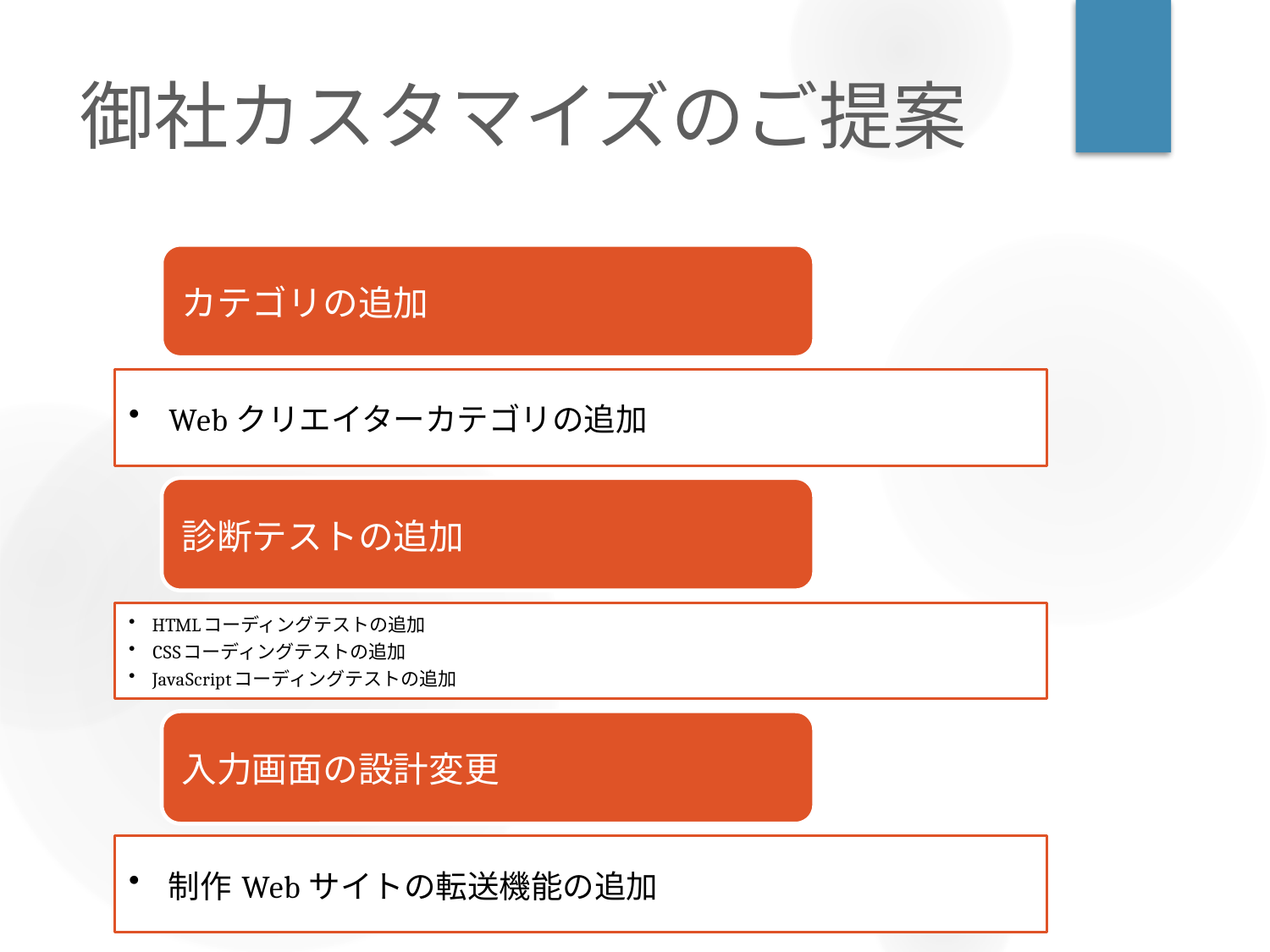

# 御社カスタマイズのご提案
カテゴリの追加
Webクリエイターカテゴリの追加
診断テストの追加
HTMLコーディングテストの追加
CSSコーディングテストの追加
JavaScriptコーディングテストの追加
入力画面の設計変更
制作Webサイトの転送機能の追加